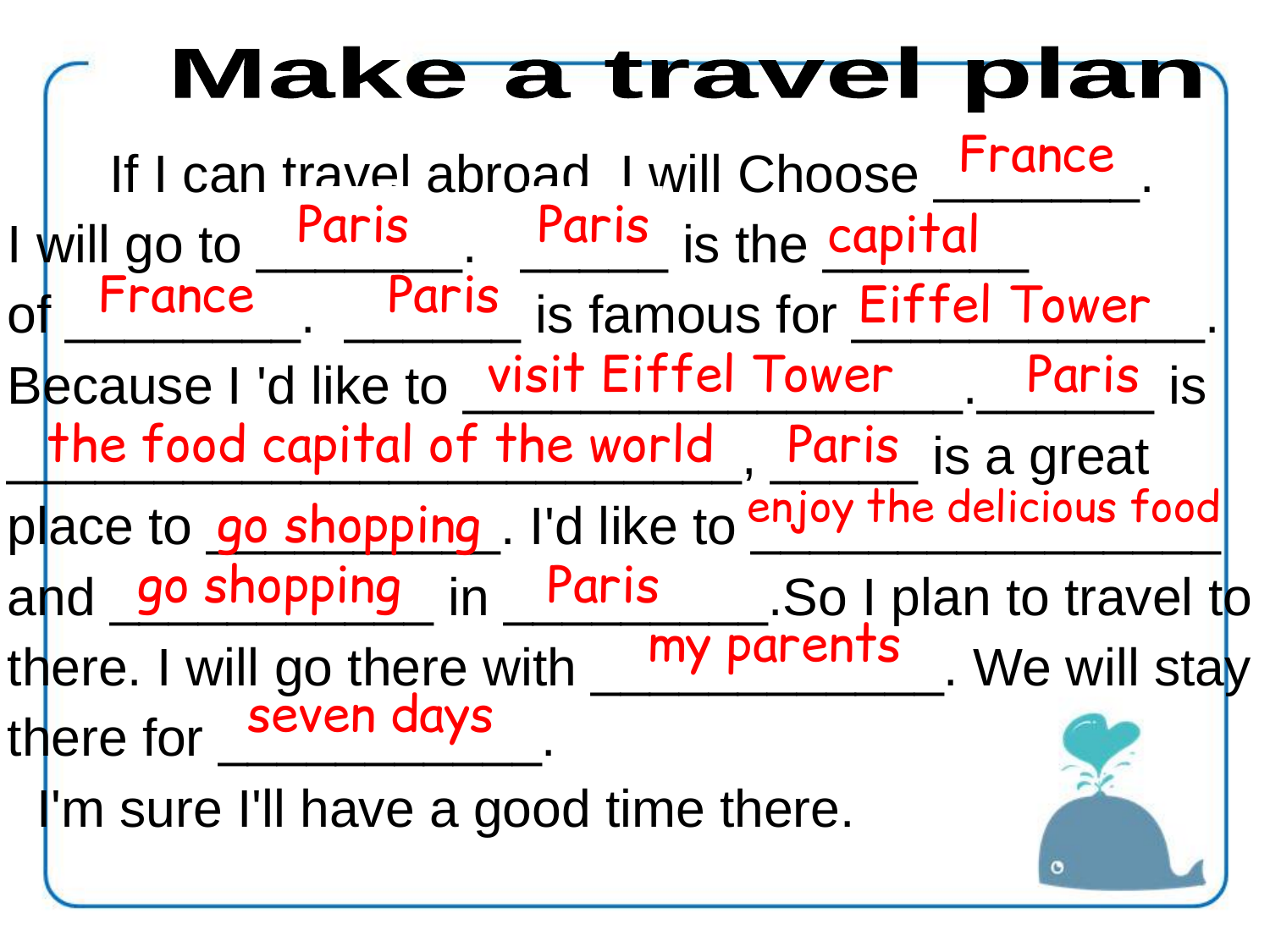

Make a travel plan
France
       If I can travel abroad, I will Choose _______.
I will go to _______.   _____ is the _______
of ________.  ______ is famous for ____________. Because I 'd like to _________________.______ is _________________________, _____ is a great place to __________. I'd like to ________________
and ___________ in _________.So I plan to travel to there. I will go there with ____________. We will stay there for ___________.
  I'm sure I'll have a good time there.

Paris
Paris
capital
单击出各单词
France
Paris
Eiffel Tower
visit Eiffel Tower
Paris
the food capital of the world
Paris
enjoy the delicious food
go shopping
go shopping
Paris
my parents
seven days